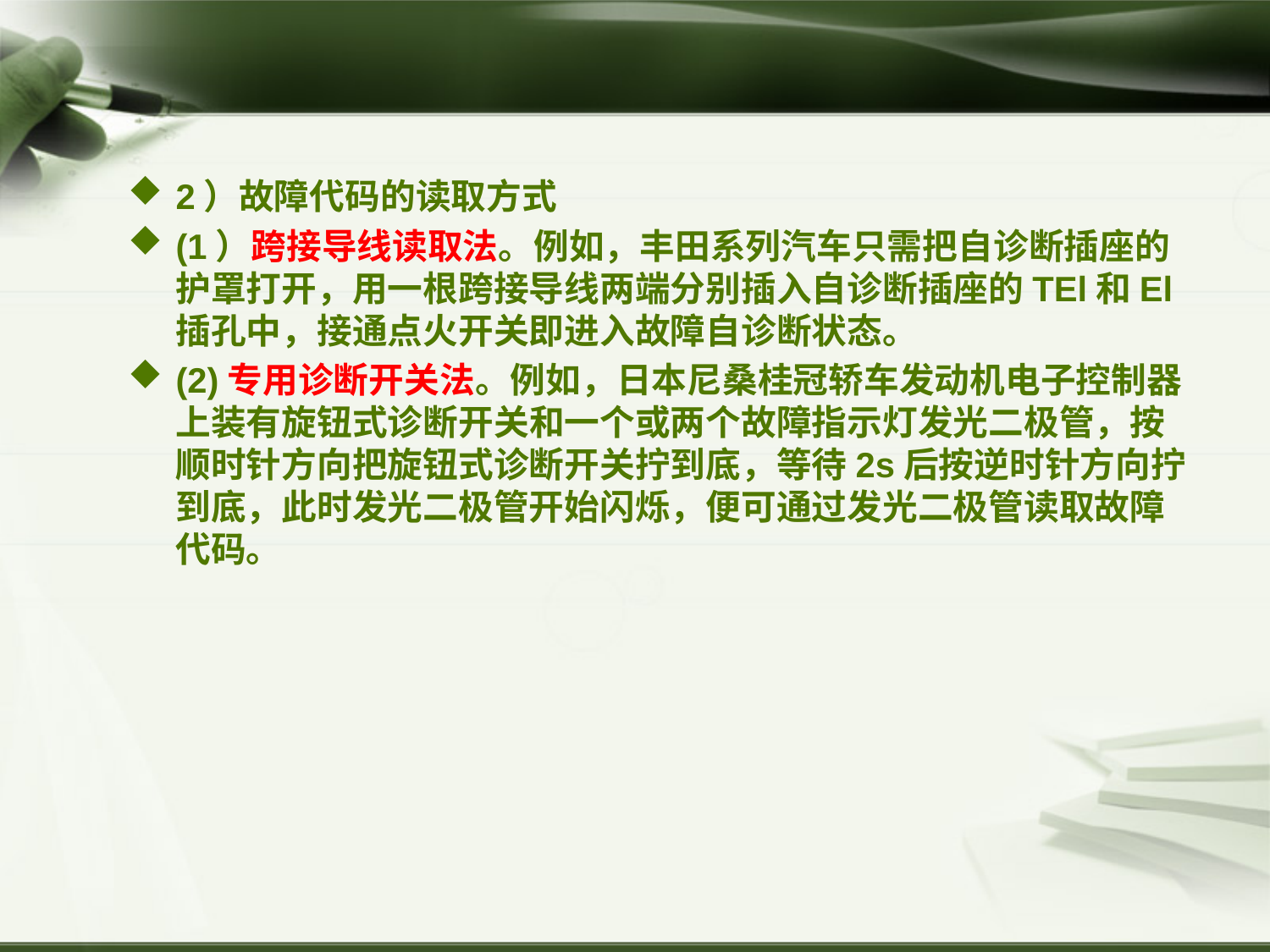

#
2）故障代码的读取方式
(1）跨接导线读取法。例如，丰田系列汽车只需把自诊断插座的护罩打开，用一根跨接导线两端分别插入自诊断插座的TEl和El插孔中，接通点火开关即进入故障自诊断状态。
(2)专用诊断开关法。例如，日本尼桑桂冠轿车发动机电子控制器上装有旋钮式诊断开关和一个或两个故障指示灯发光二极管，按顺时针方向把旋钮式诊断开关拧到底，等待2s后按逆时针方向拧到底，此时发光二极管开始闪烁，便可通过发光二极管读取故障代码。